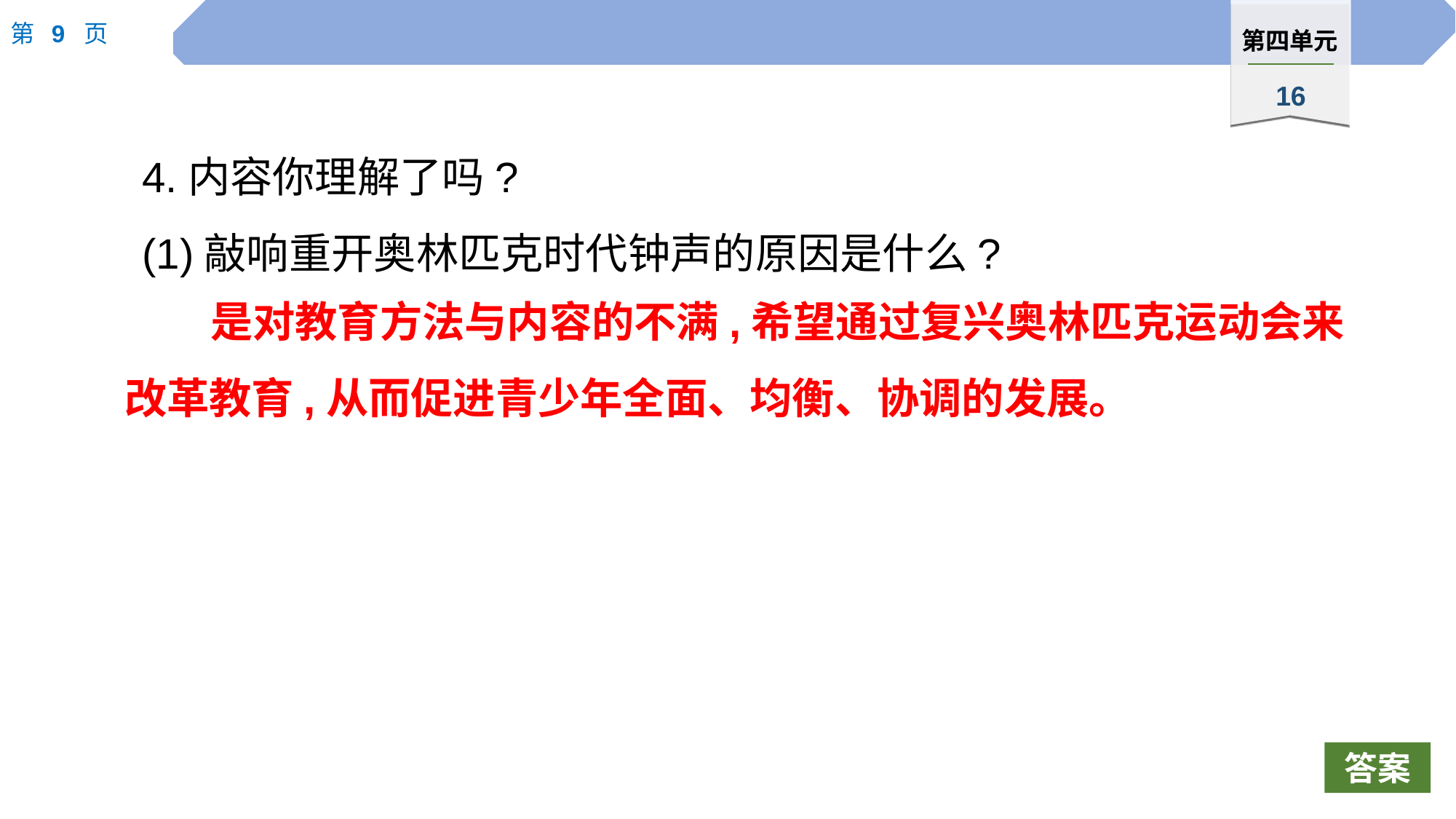

4.内容你理解了吗?
(1)敲响重开奥林匹克时代钟声的原因是什么?
是对教育方法与内容的不满,希望通过复兴奥林匹克运动会来改革教育,从而促进青少年全面、均衡、协调的发展。
答案